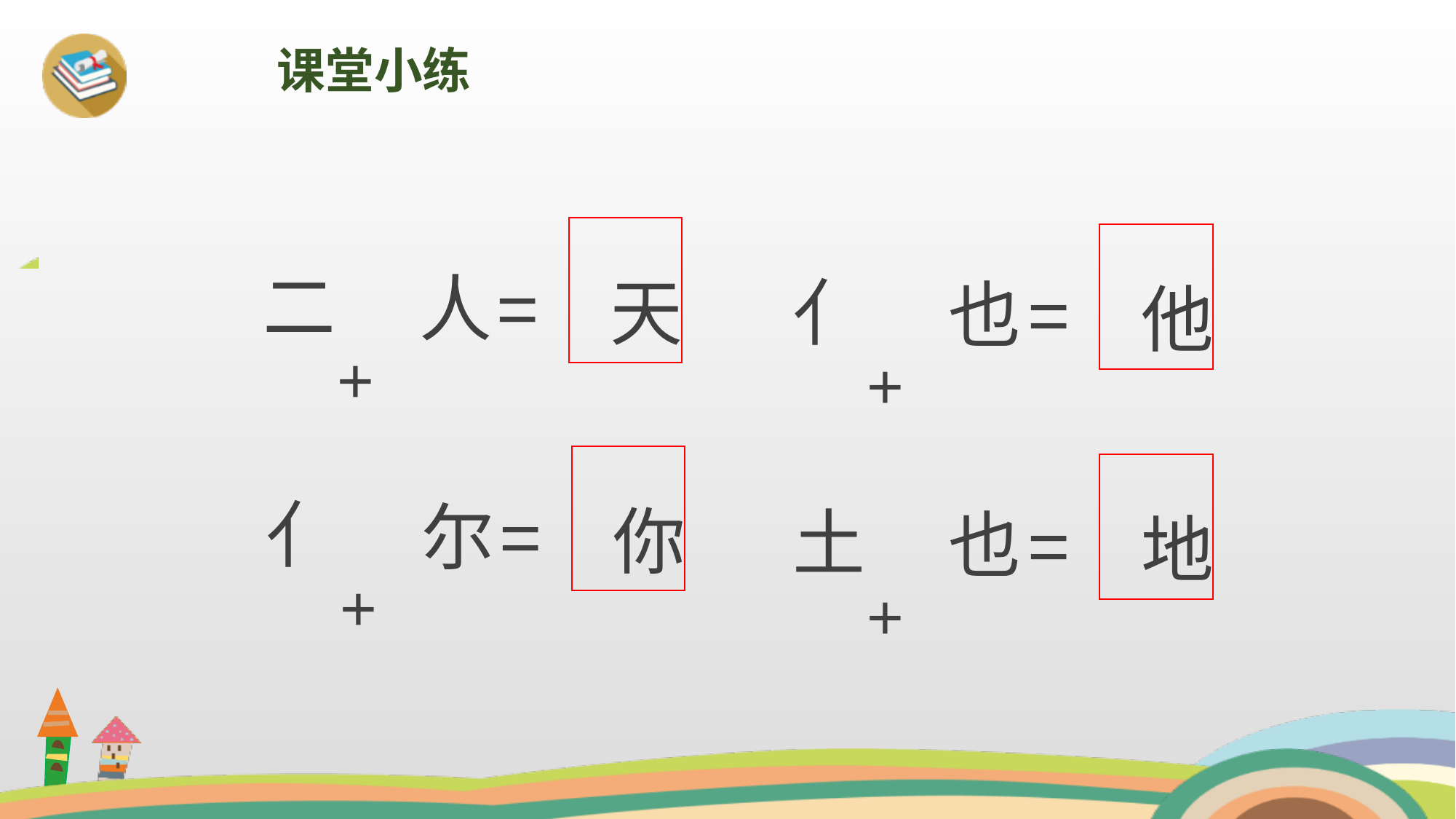

课堂小练
+
+
二
=
人
亻

天
=
也

他
+
+
亻
=
尔

你
土
=
也

地